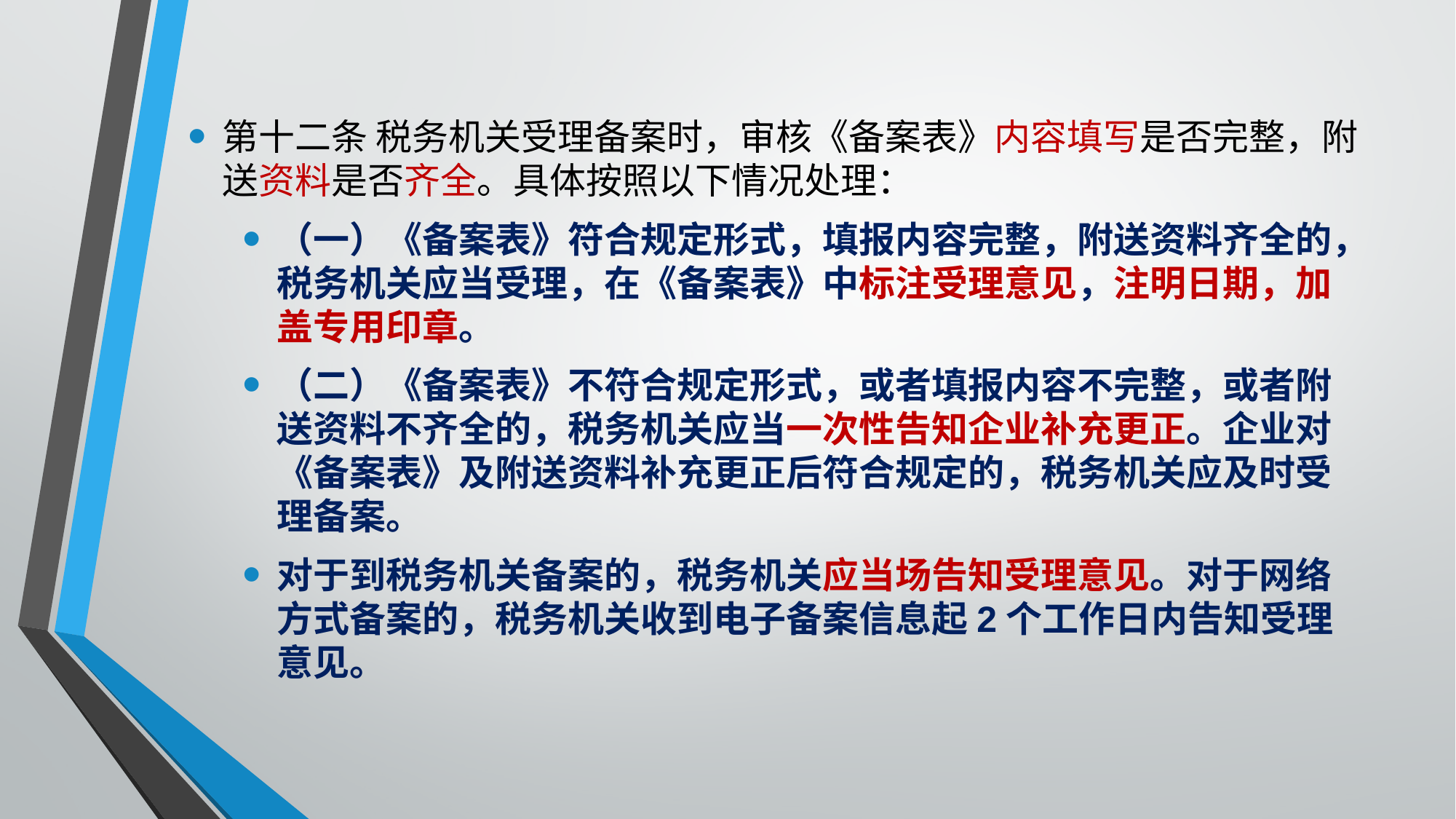

第十二条 税务机关受理备案时，审核《备案表》内容填写是否完整，附送资料是否齐全。具体按照以下情况处理：
（一）《备案表》符合规定形式，填报内容完整，附送资料齐全的，税务机关应当受理，在《备案表》中标注受理意见，注明日期，加盖专用印章。
（二）《备案表》不符合规定形式，或者填报内容不完整，或者附送资料不齐全的，税务机关应当一次性告知企业补充更正。企业对《备案表》及附送资料补充更正后符合规定的，税务机关应及时受理备案。
对于到税务机关备案的，税务机关应当场告知受理意见。对于网络方式备案的，税务机关收到电子备案信息起2个工作日内告知受理意见。